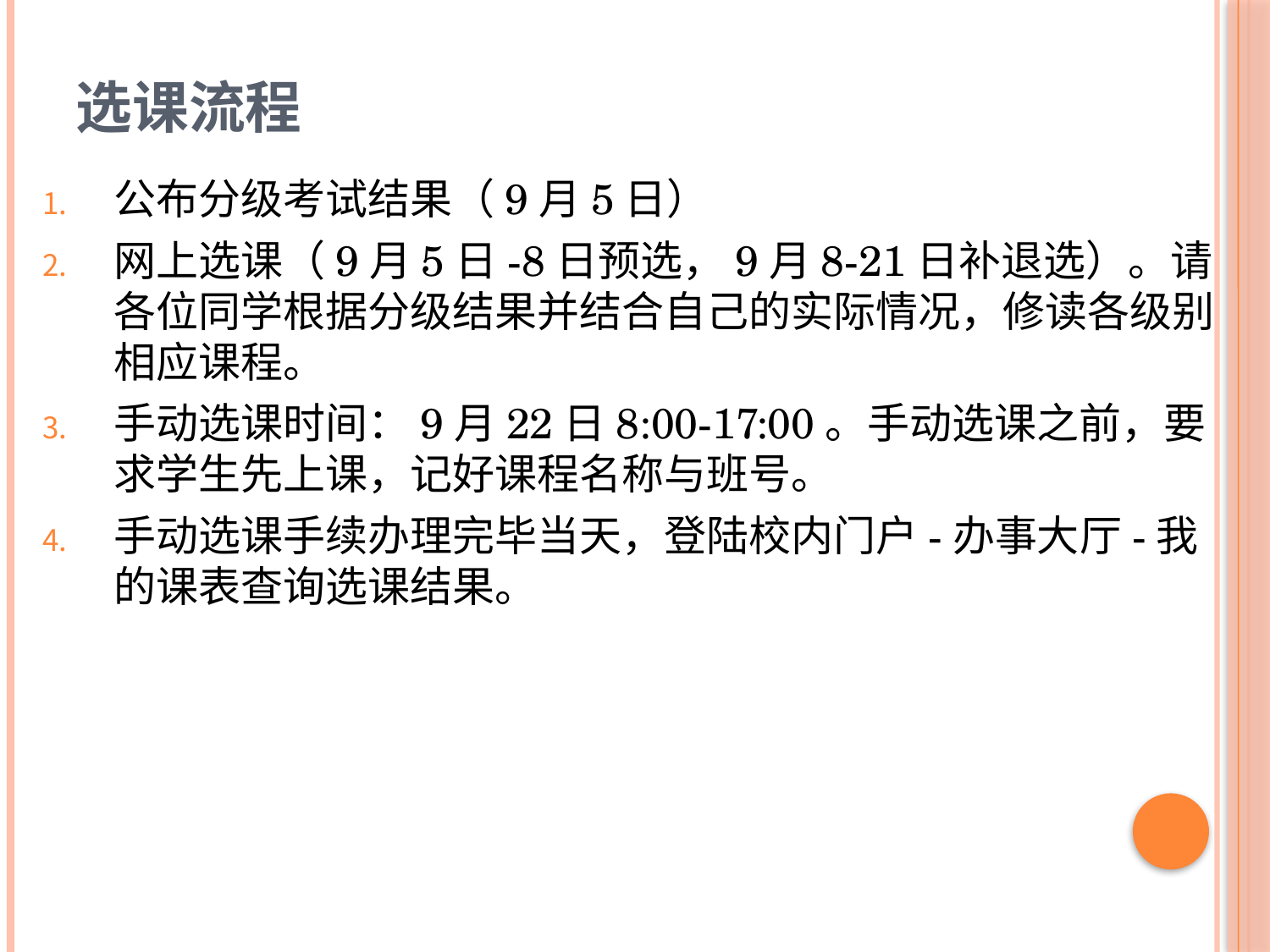

# 选课流程
公布分级考试结果（9月5日）
网上选课（9月5日-8日预选，9月8-21日补退选）。请各位同学根据分级结果并结合自己的实际情况，修读各级别相应课程。
手动选课时间：9月22日8:00-17:00。手动选课之前，要求学生先上课，记好课程名称与班号。
手动选课手续办理完毕当天，登陆校内门户-办事大厅-我的课表查询选课结果。